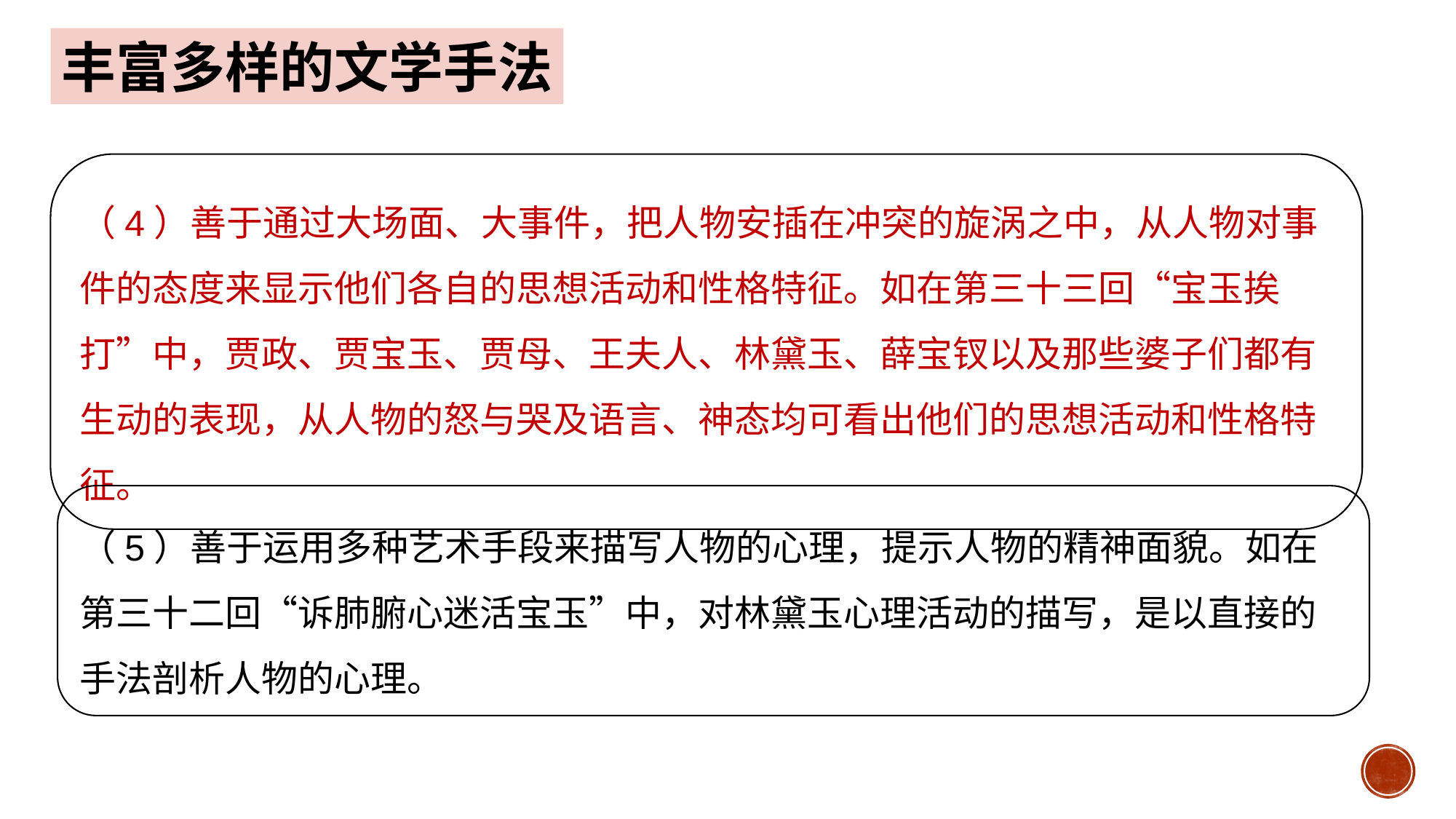

丰富多样的文学手法
（4）善于通过大场面、大事件，把人物安插在冲突的旋涡之中，从人物对事件的态度来显示他们各自的思想活动和性格特征。如在第三十三回“宝玉挨打”中，贾政、贾宝玉、贾母、王夫人、林黛玉、薛宝钗以及那些婆子们都有生动的表现，从人物的怒与哭及语言、神态均可看出他们的思想活动和性格特征。
（5）善于运用多种艺术手段来描写人物的心理，提示人物的精神面貌。如在第三十二回“诉肺腑心迷活宝玉”中，对林黛玉心理活动的描写，是以直接的手法剖析人物的心理。